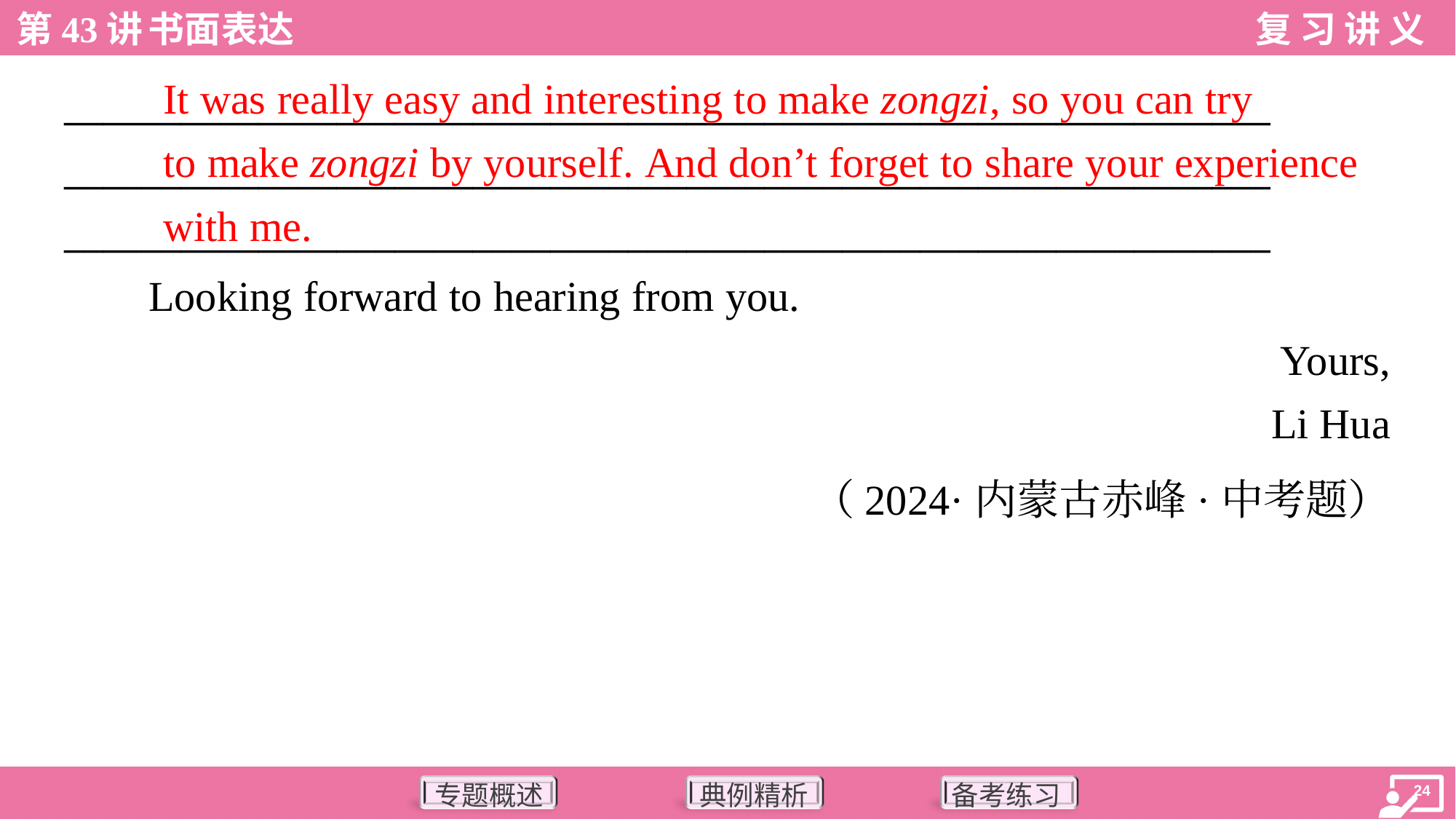

It was really easy and interesting to make zongzi, so you can try
to make zongzi by yourself. And don’t forget to share your experience
with me.
______________________________________________________________
______________________________________________________________
______________________________________________________________
Looking forward to hearing from you.
Yours,
Li Hua

（2024·内蒙古赤峰·中考题）